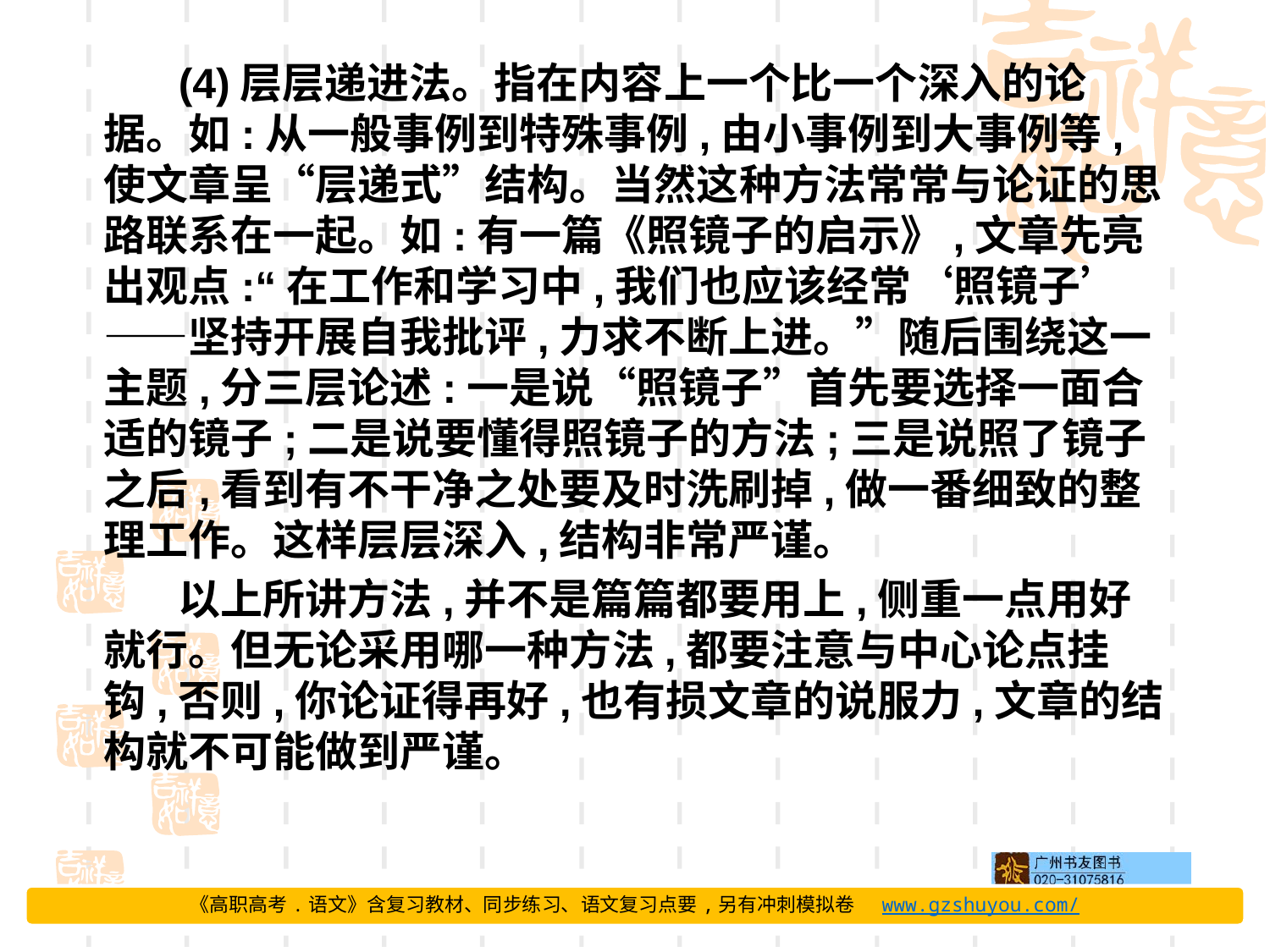

(4)层层递进法。指在内容上一个比一个深入的论据。如:从一般事例到特殊事例,由小事例到大事例等,使文章呈“层递式”结构。当然这种方法常常与论证的思路联系在一起。如:有一篇《照镜子的启示》,文章先亮出观点:“在工作和学习中,我们也应该经常‘照镜子’——坚持开展自我批评,力求不断上进。”随后围绕这一主题,分三层论述:一是说“照镜子”首先要选择一面合适的镜子;二是说要懂得照镜子的方法;三是说照了镜子之后,看到有不干净之处要及时洗刷掉,做一番细致的整理工作。这样层层深入,结构非常严谨。
以上所讲方法,并不是篇篇都要用上,侧重一点用好就行。但无论采用哪一种方法,都要注意与中心论点挂钩,否则,你论证得再好,也有损文章的说服力,文章的结构就不可能做到严谨。